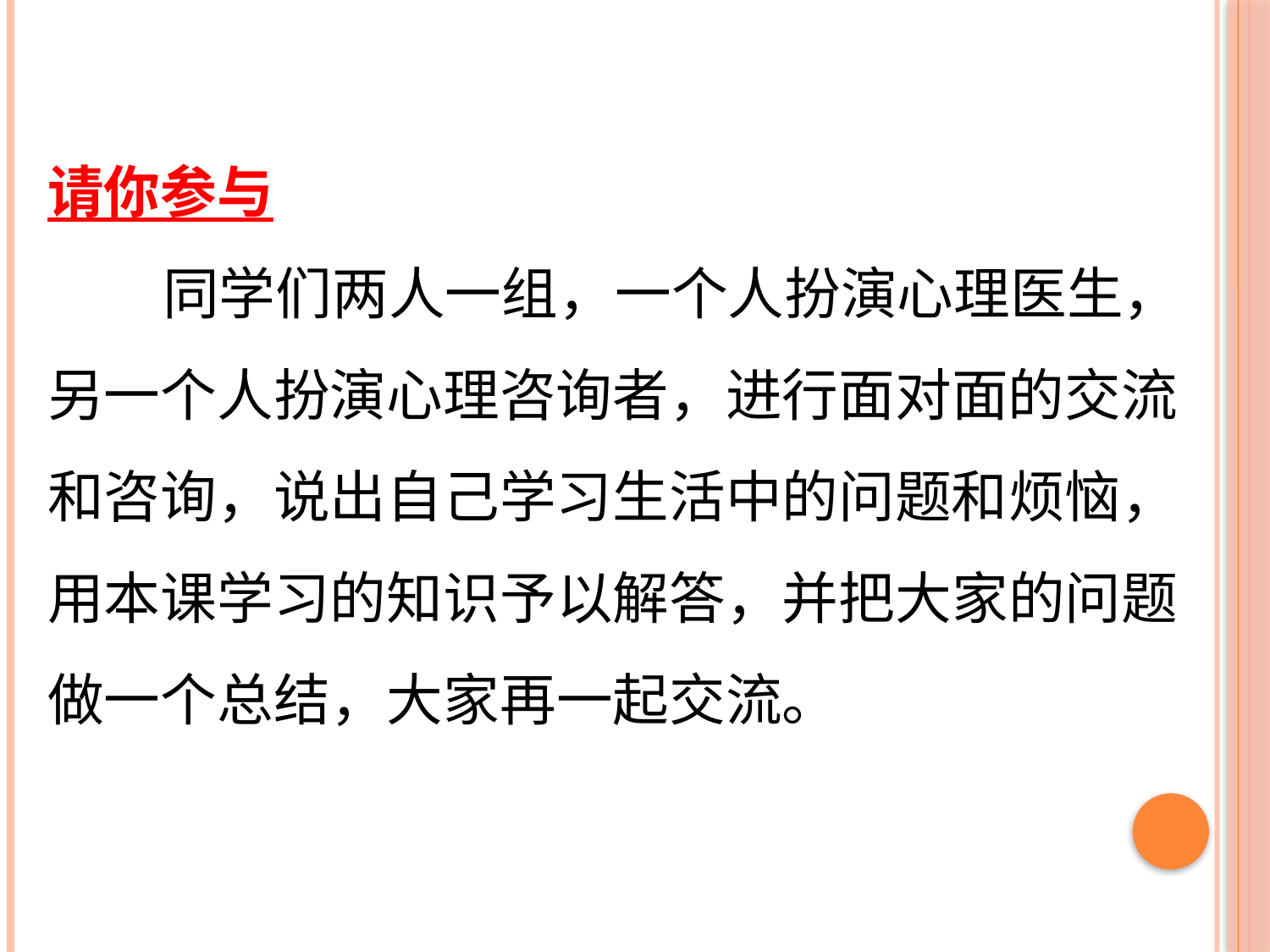

请你参与
        同学们两人一组，一个人扮演心理医生，另一个人扮演心理咨询者，进行面对面的交流和咨询，说出自己学习生活中的问题和烦恼，用本课学习的知识予以解答，并把大家的问题
做一个总结，大家再一起交流。